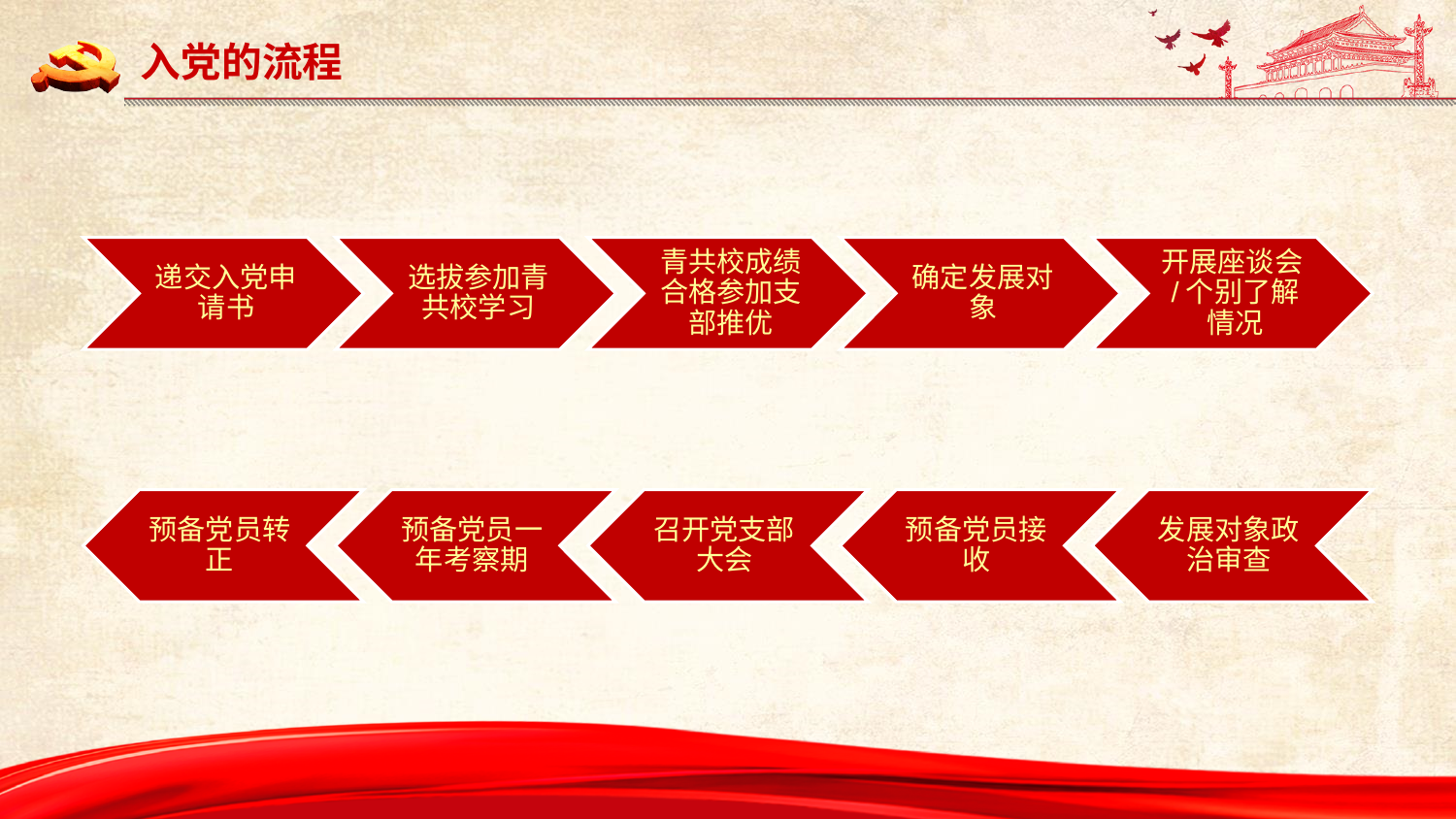

入党的流程

递交入党申请书

选拔参加青共校学习

青共校成绩合格参加支部推优

确定发展对象

开展座谈会/个别了解情况

预备党员转正

预备党员一年考察期

召开党支部大会

预备党员接收

发展对象政治审查